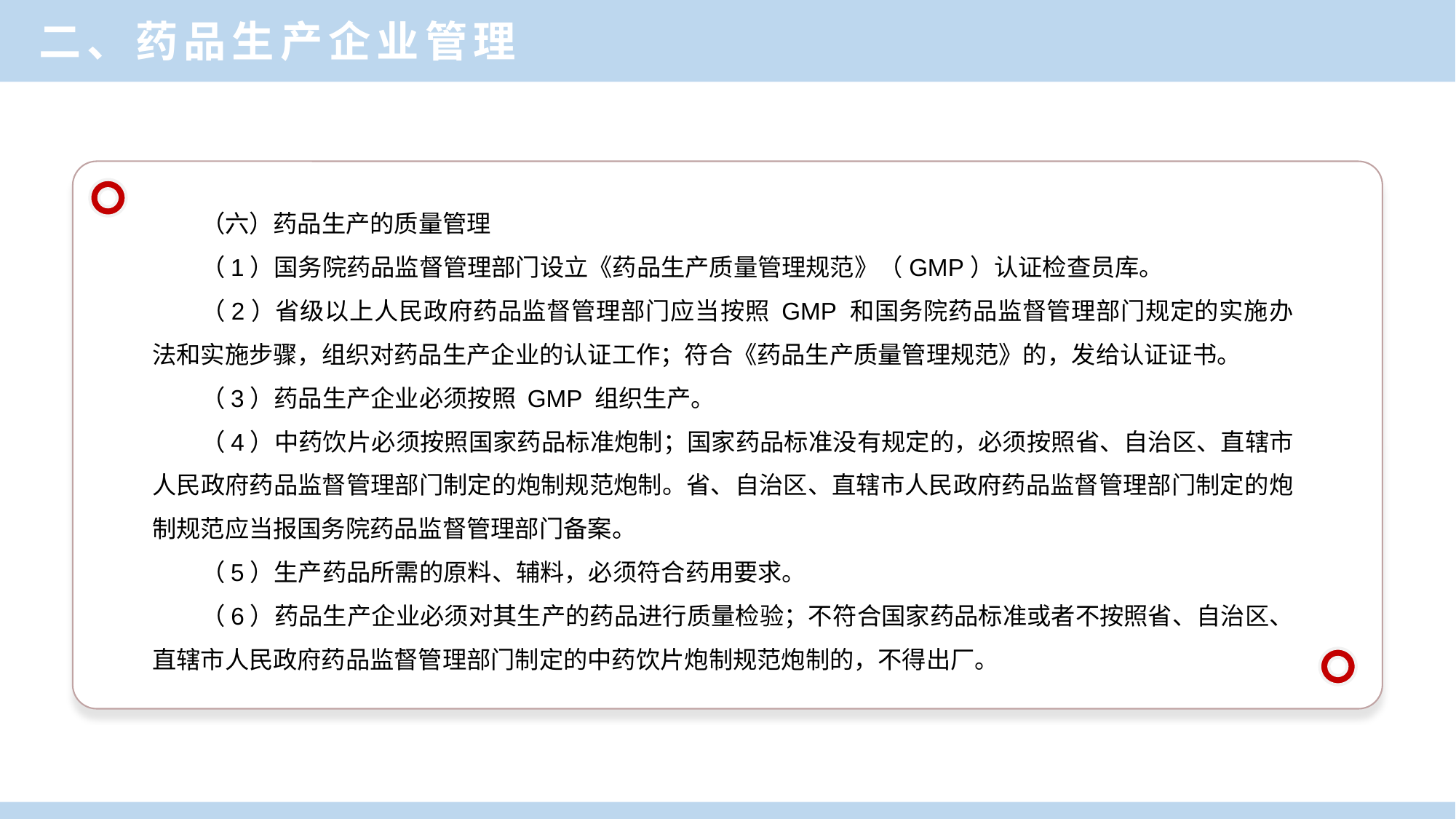

二、药品生产企业管理

（六）药品生产的质量管理
（1）国务院药品监督管理部门设立《药品生产质量管理规范》（GMP）认证检查员库。
（2）省级以上人民政府药品监督管理部门应当按照 GMP 和国务院药品监督管理部门规定的实施办法和实施步骤，组织对药品生产企业的认证工作；符合《药品生产质量管理规范》的，发给认证证书。
（3）药品生产企业必须按照 GMP 组织生产。
（4）中药饮片必须按照国家药品标准炮制；国家药品标准没有规定的，必须按照省、自治区、直辖市人民政府药品监督管理部门制定的炮制规范炮制。省、自治区、直辖市人民政府药品监督管理部门制定的炮制规范应当报国务院药品监督管理部门备案。
（5）生产药品所需的原料、辅料，必须符合药用要求。
（6）药品生产企业必须对其生产的药品进行质量检验；不符合国家药品标准或者不按照省、自治区、直辖市人民政府药品监督管理部门制定的中药饮片炮制规范炮制的，不得出厂。